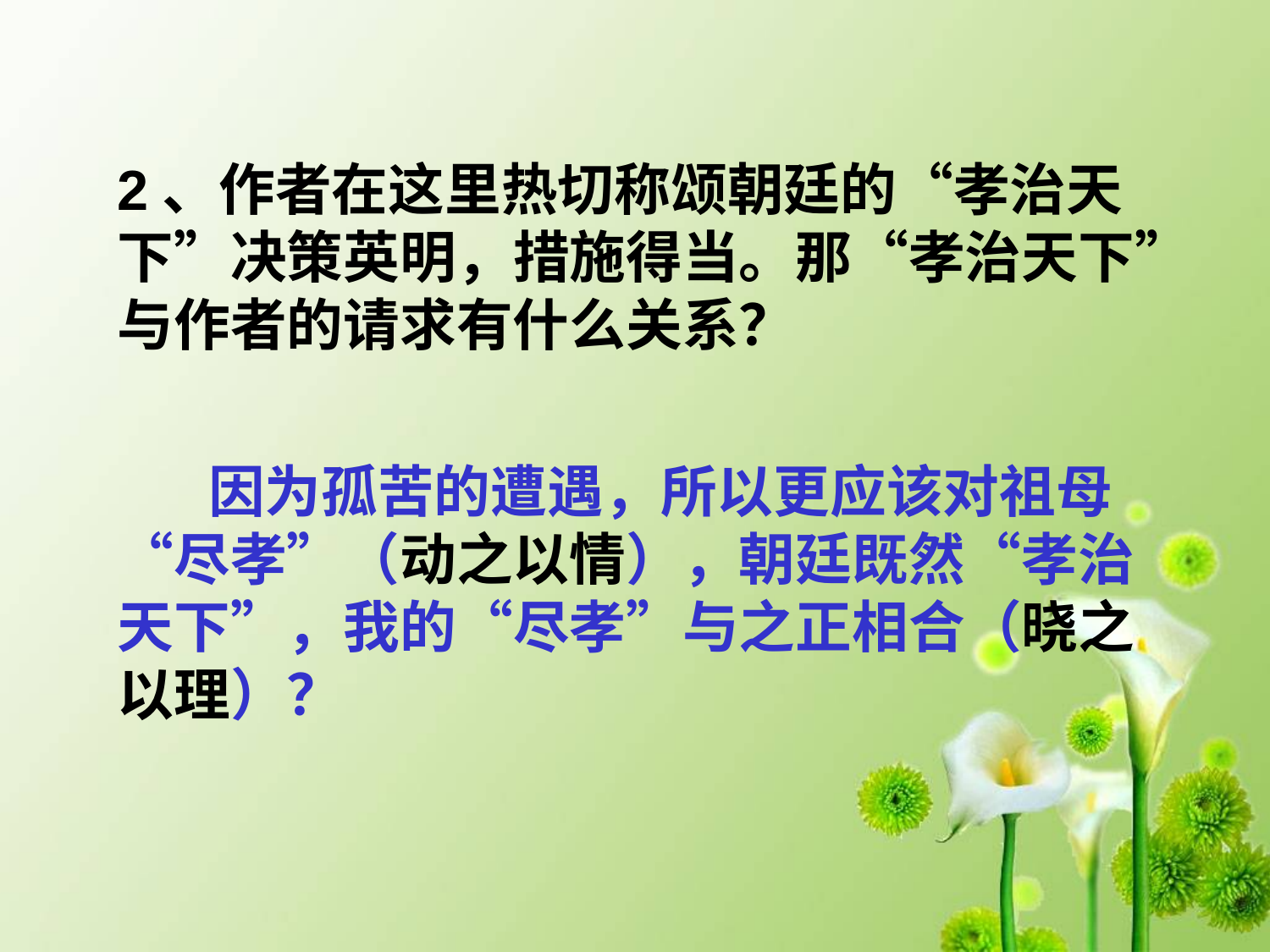

2、作者在这里热切称颂朝廷的“孝治天下”决策英明，措施得当。那“孝治天下”与作者的请求有什么关系？
      因为孤苦的遭遇，所以更应该对祖母“尽孝”（动之以情），朝廷既然“孝治天下”，我的“尽孝”与之正相合（晓之以理）？